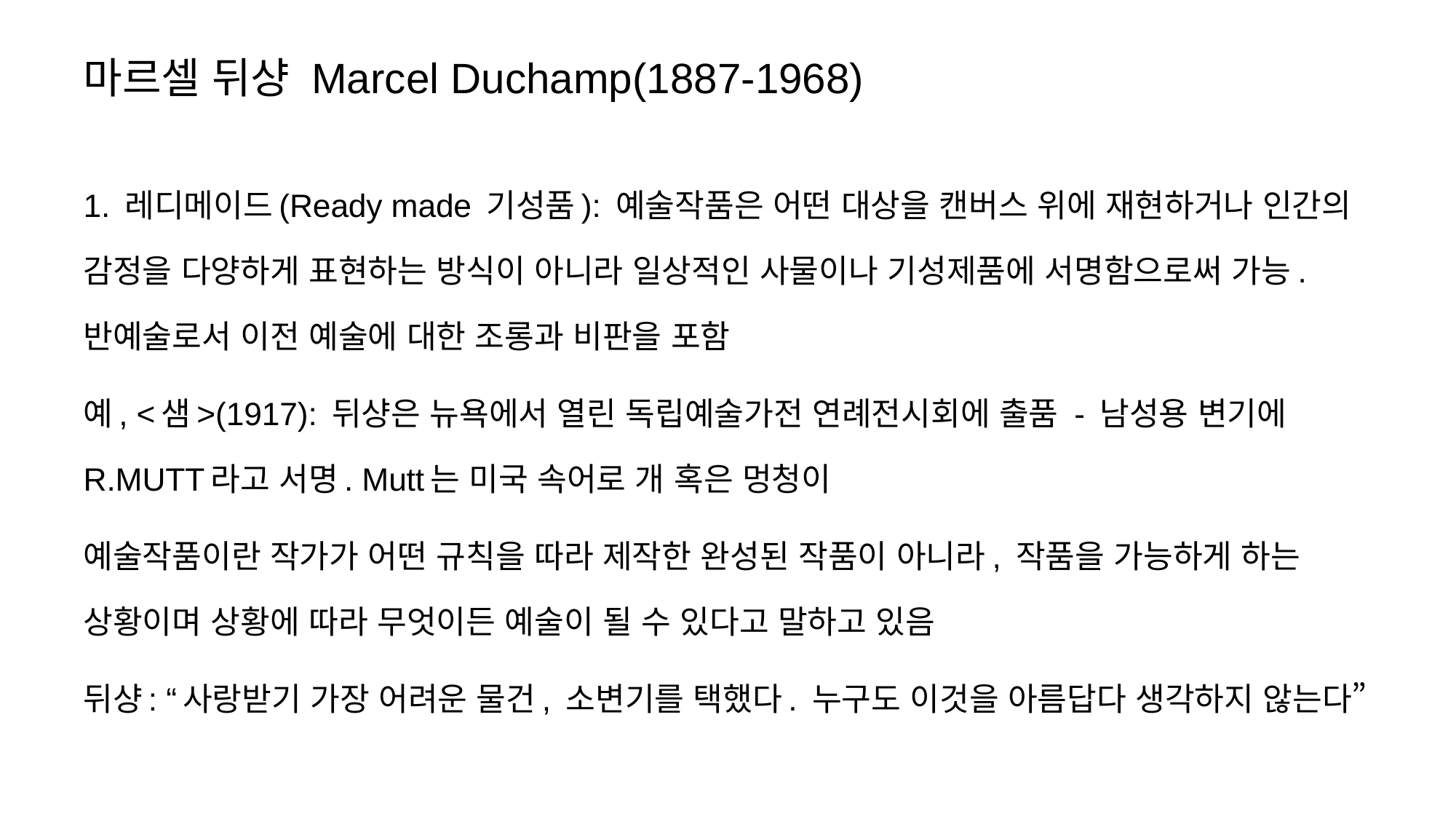

# 마르셀 뒤샹 Marcel Duchamp(1887-1968)
1. 레디메이드(Ready made 기성품): 예술작품은 어떤 대상을 캔버스 위에 재현하거나 인간의 감정을 다양하게 표현하는 방식이 아니라 일상적인 사물이나 기성제품에 서명함으로써 가능. 반예술로서 이전 예술에 대한 조롱과 비판을 포함
예, <샘>(1917): 뒤샹은 뉴욕에서 열린 독립예술가전 연례전시회에 출품 - 남성용 변기에 R.MUTT라고 서명. Mutt는 미국 속어로 개 혹은 멍청이
예술작품이란 작가가 어떤 규칙을 따라 제작한 완성된 작품이 아니라, 작품을 가능하게 하는 상황이며 상황에 따라 무엇이든 예술이 될 수 있다고 말하고 있음
뒤샹: “사랑받기 가장 어려운 물건, 소변기를 택했다. 누구도 이것을 아름답다 생각하지 않는다”